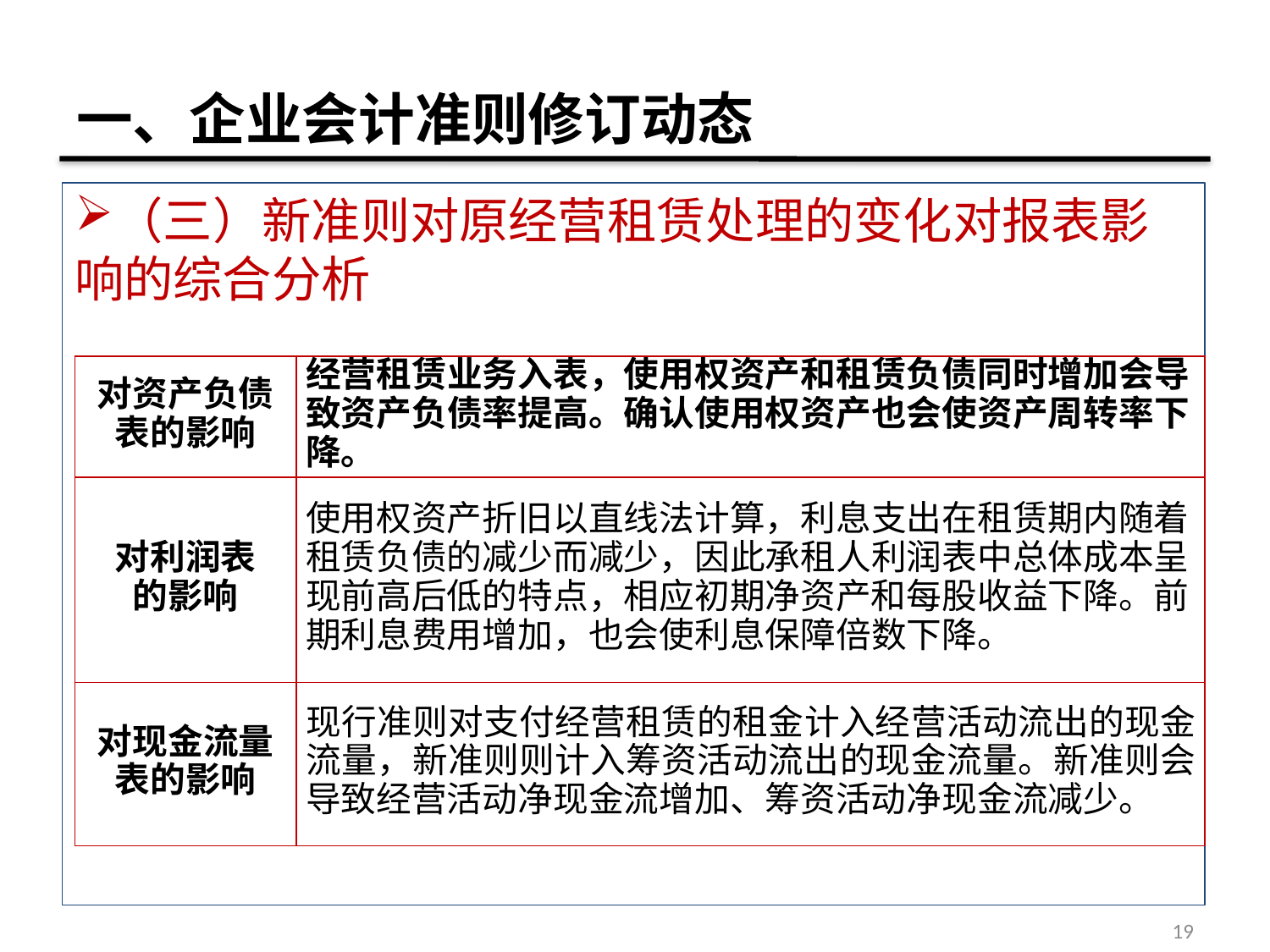

# 一、企业会计准则修订动态
（三）新准则对原经营租赁处理的变化对报表影响的综合分析
| 对资产负债表的影响 | 经营租赁业务入表，使用权资产和租赁负债同时增加会导致资产负债率提高。确认使用权资产也会使资产周转率下降。 |
| --- | --- |
| 对利润表 的影响 | 使用权资产折旧以直线法计算，利息支出在租赁期内随着租赁负债的减少而减少，因此承租人利润表中总体成本呈现前高后低的特点，相应初期净资产和每股收益下降。前期利息费用增加，也会使利息保障倍数下降。 |
| 对现金流量表的影响 | 现行准则对支付经营租赁的租金计入经营活动流出的现金流量，新准则则计入筹资活动流出的现金流量。新准则会导致经营活动净现金流增加、筹资活动净现金流减少。 |
19